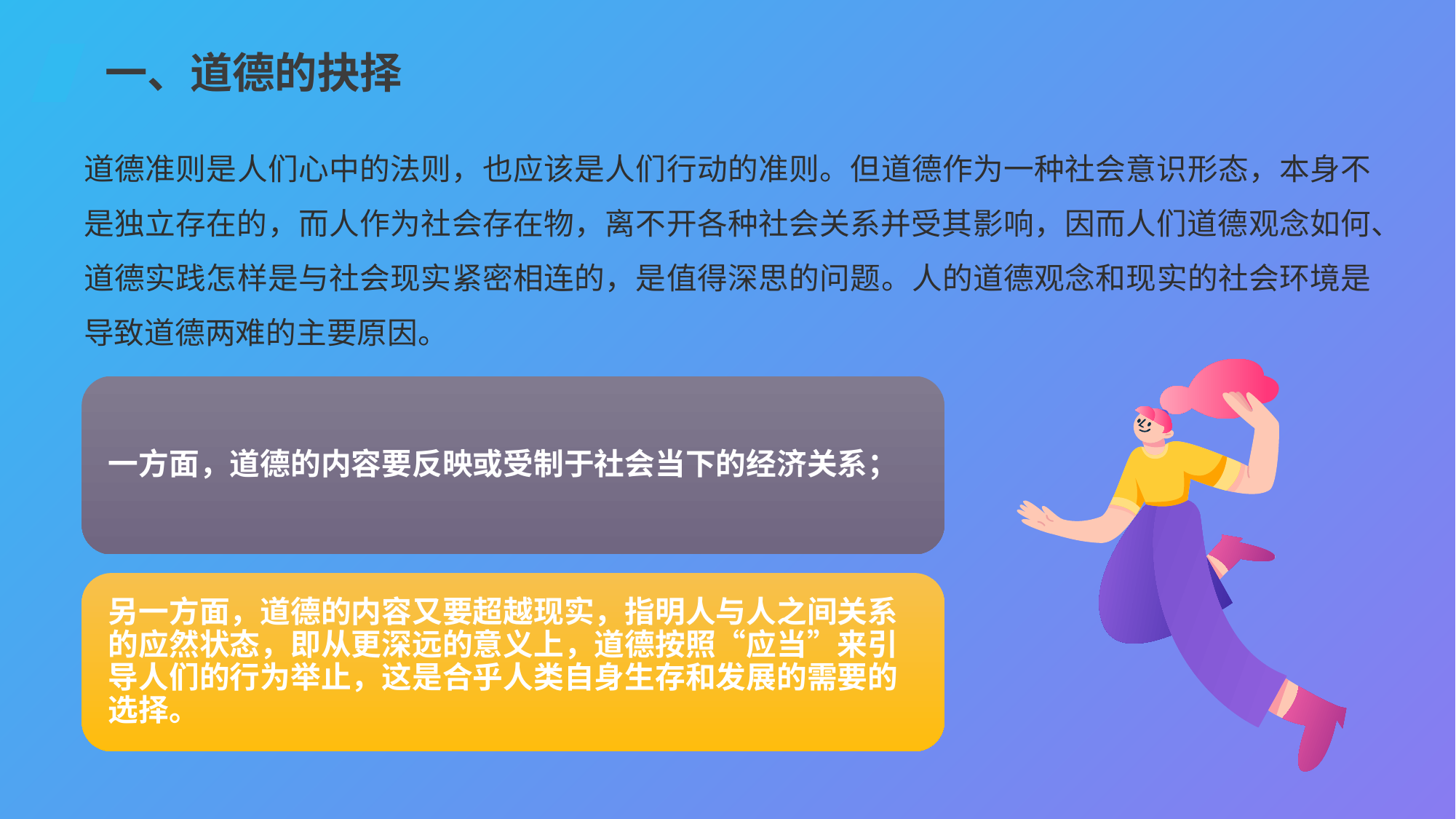

一、道德的抉择
道德准则是人们心中的法则，也应该是人们行动的准则。但道德作为一种社会意识形态，本身不是独立存在的，而人作为社会存在物，离不开各种社会关系并受其影响，因而人们道德观念如何、道德实践怎样是与社会现实紧密相连的，是值得深思的问题。人的道德观念和现实的社会环境是导致道德两难的主要原因。

一方面，道德的内容要反映或受制于社会当下的经济关系；
另一方面，道德的内容又要超越现实，指明人与人之间关系的应然状态，即从更深远的意义上，道德按照“应当”来引导人们的行为举止，这是合乎人类自身生存和发展的需要的选择。